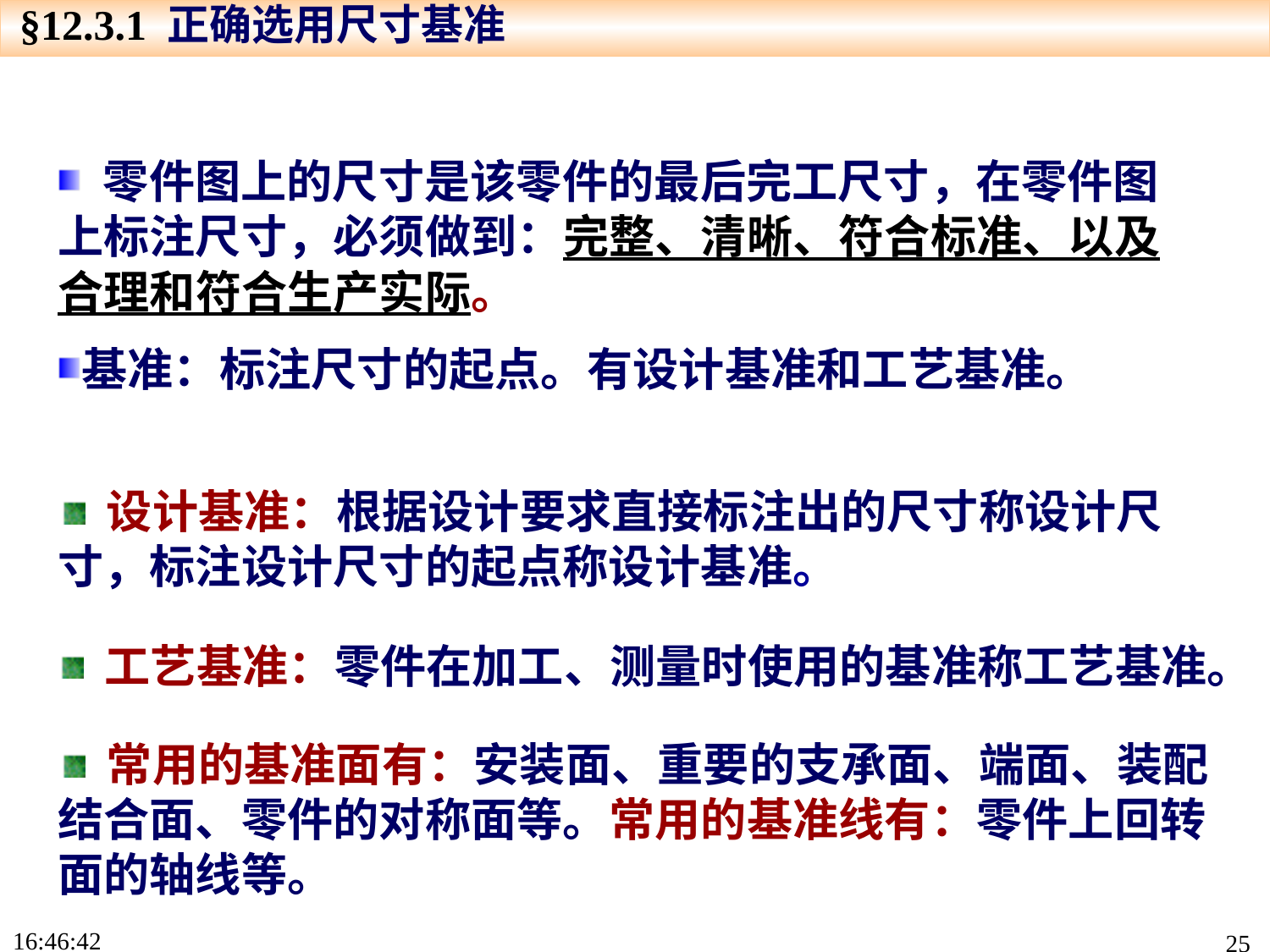

§12.3.1 正确选用尺寸基准
 零件图上的尺寸是该零件的最后完工尺寸，在零件图上标注尺寸，必须做到：完整、清晰、符合标准、以及合理和符合生产实际。
基准：标注尺寸的起点。有设计基准和工艺基准。
 设计基准：根据设计要求直接标注出的尺寸称设计尺寸，标注设计尺寸的起点称设计基准。
 工艺基准：零件在加工、测量时使用的基准称工艺基准。
 常用的基准面有：安装面、重要的支承面、端面、装配结合面、零件的对称面等。常用的基准线有：零件上回转面的轴线等。
16:46:42
25